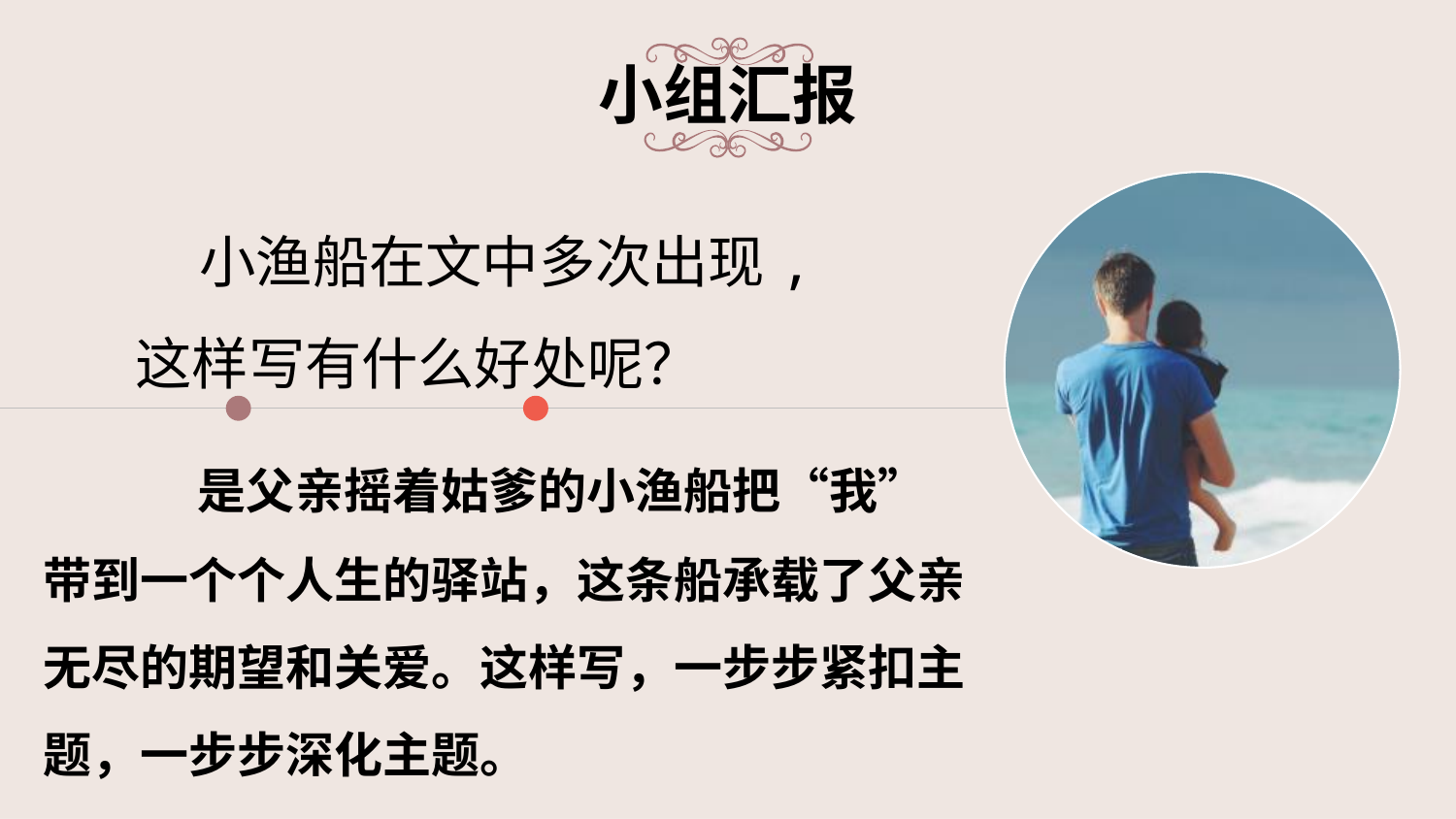

# 小组汇报

    小渔船在文中多次出现,这样写有什么好处呢？

           是父亲摇着姑爹的小渔船把“我” 带到一个个人生的驿站，这条船承载了父亲无尽的期望和关爱。这样写，一步步紧扣主题，一步步深化主题。